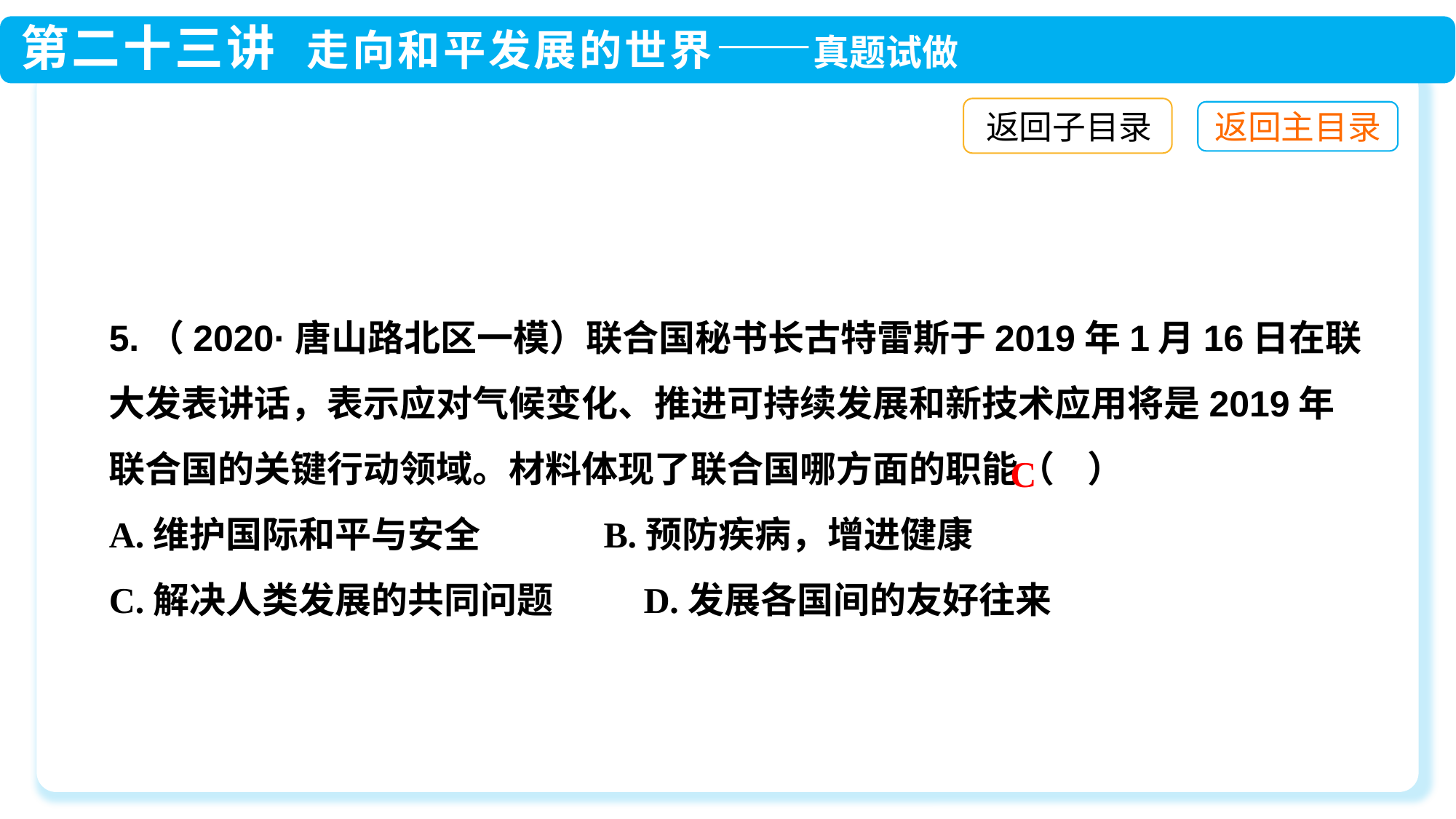

返回子目录
5.（2020·唐山路北区一模）联合国秘书长古特雷斯于2019年1月16日在联大发表讲话，表示应对气候变化、推进可持续发展和新技术应用将是2019年联合国的关键行动领域。材料体现了联合国哪方面的职能（    ）
A.维护国际和平与安全              B.预防疾病，增进健康
C.解决人类发展的共同问题          D.发展各国间的友好往来
C